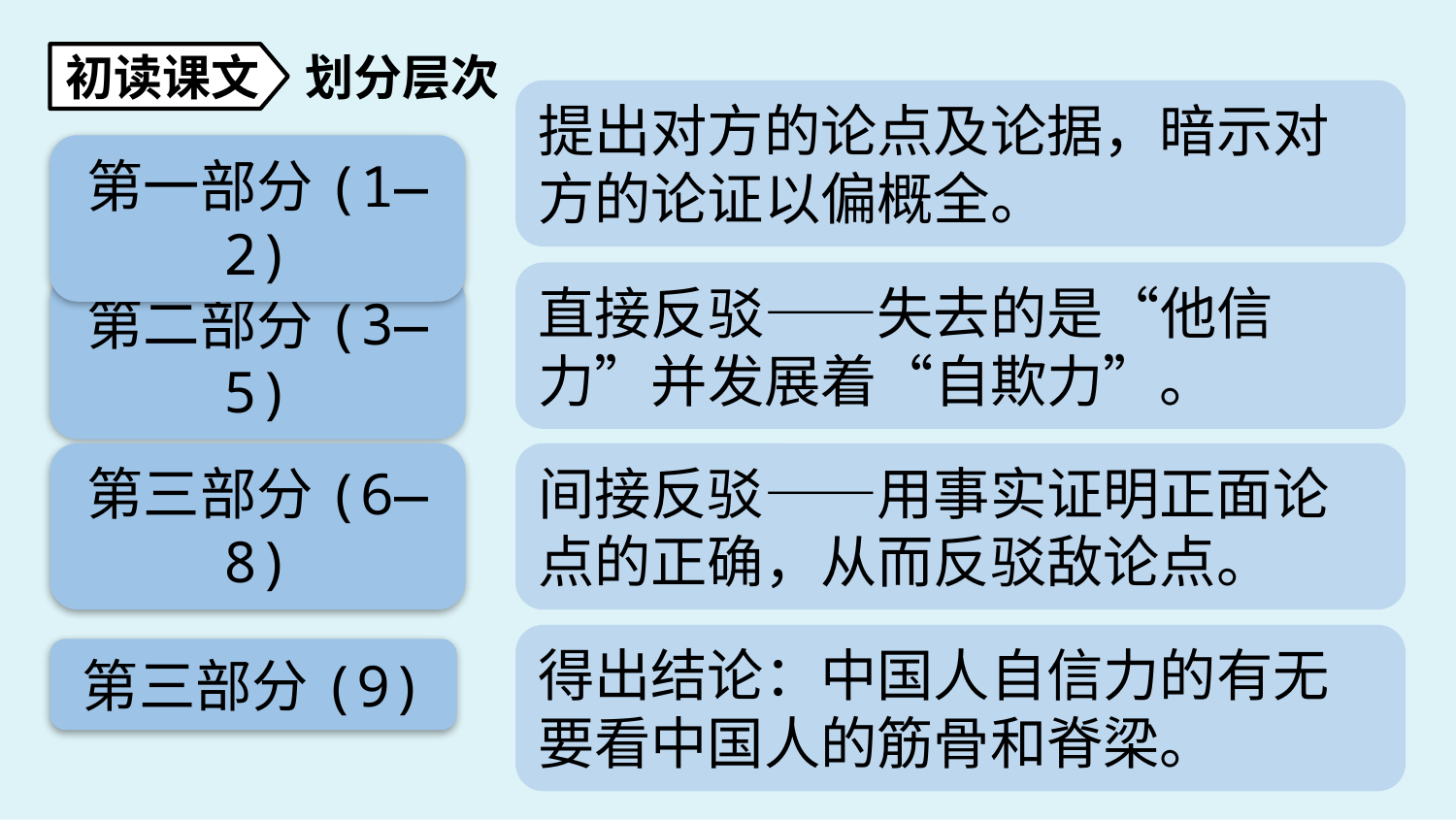

划分层次
初读课文
提出对方的论点及论据，暗示对方的论证以偏概全。
第一部分(1—2)
直接反驳——失去的是“他信力”并发展着“自欺力”。
第二部分(3—5)
间接反驳——用事实证明正面论点的正确，从而反驳敌论点。
第三部分(6—8)
得出结论：中国人自信力的有无要看中国人的筋骨和脊梁。
第三部分(9)